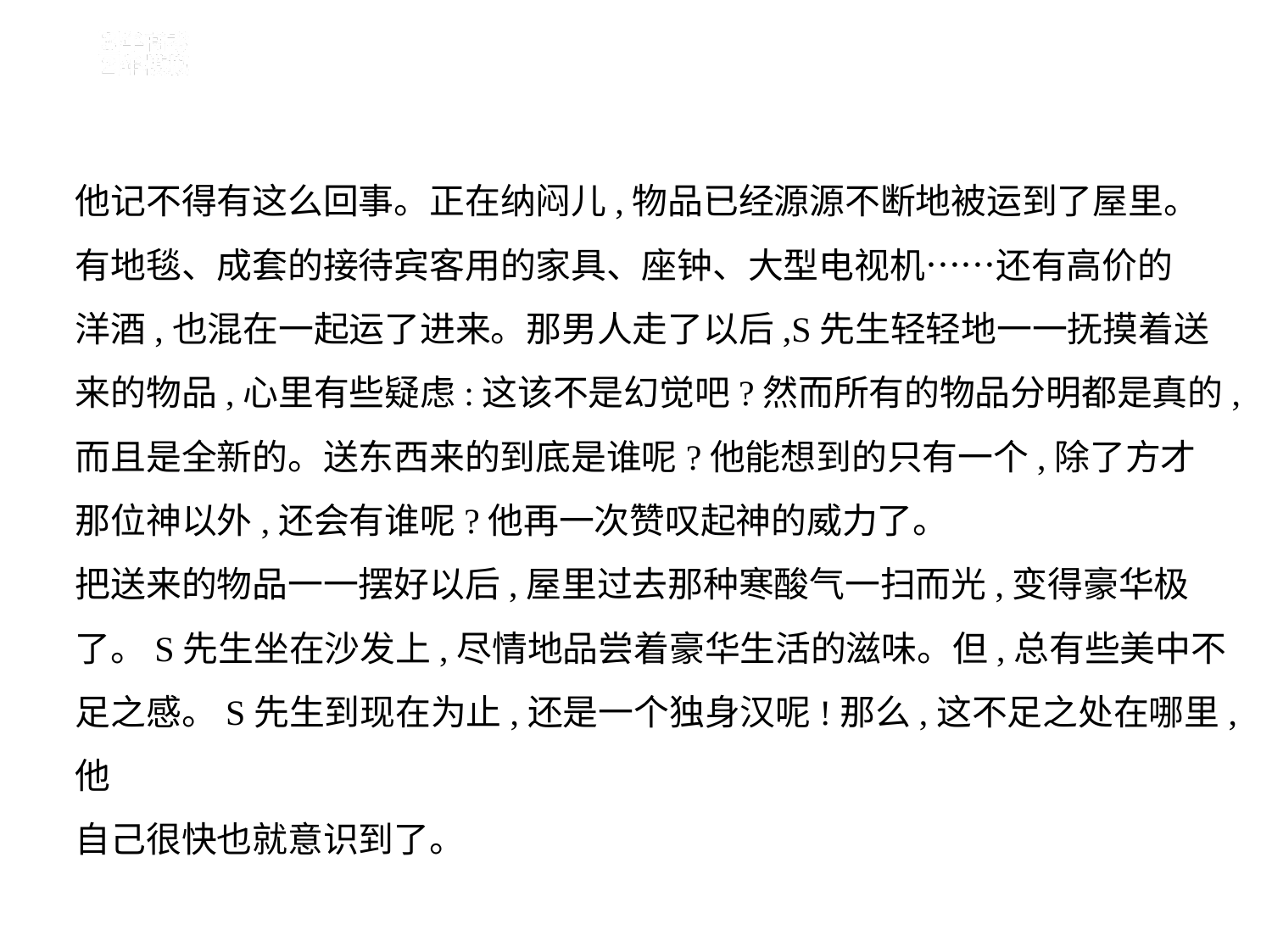

他记不得有这么回事。正在纳闷儿,物品已经源源不断地被运到了屋里。
有地毯、成套的接待宾客用的家具、座钟、大型电视机……还有高价的
洋酒,也混在一起运了进来。那男人走了以后,S先生轻轻地一一抚摸着送
来的物品,心里有些疑虑:这该不是幻觉吧?然而所有的物品分明都是真的,
而且是全新的。送东西来的到底是谁呢?他能想到的只有一个,除了方才
那位神以外,还会有谁呢?他再一次赞叹起神的威力了。
把送来的物品一一摆好以后,屋里过去那种寒酸气一扫而光,变得豪华极
了。S先生坐在沙发上,尽情地品尝着豪华生活的滋味。但,总有些美中不
足之感。S先生到现在为止,还是一个独身汉呢!那么,这不足之处在哪里,他
自己很快也就意识到了。